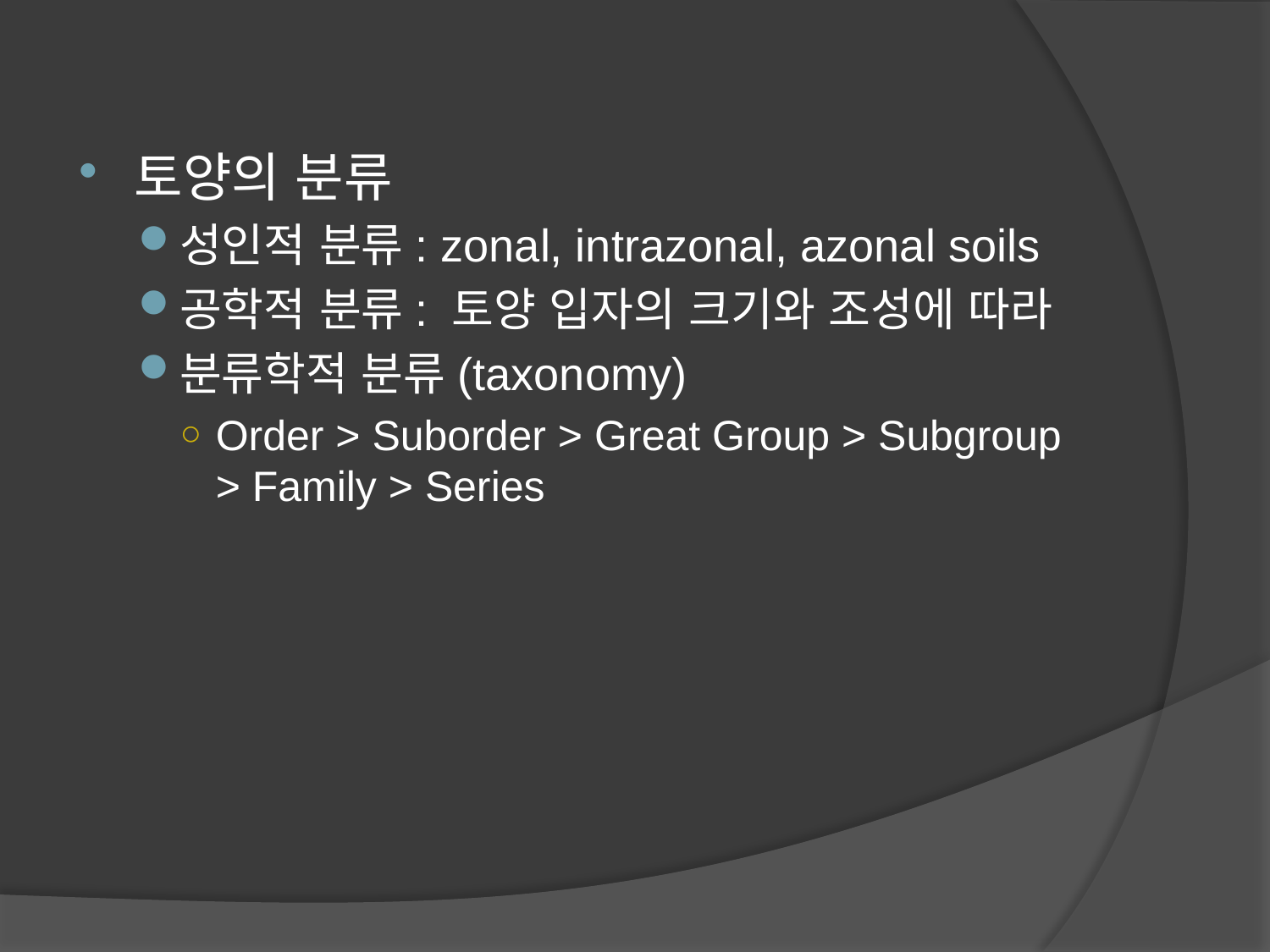

토양의 분류
성인적 분류: zonal, intrazonal, azonal soils
공학적 분류: 토양 입자의 크기와 조성에 따라
분류학적 분류(taxonomy)
Order > Suborder > Great Group > Subgroup > Family > Series